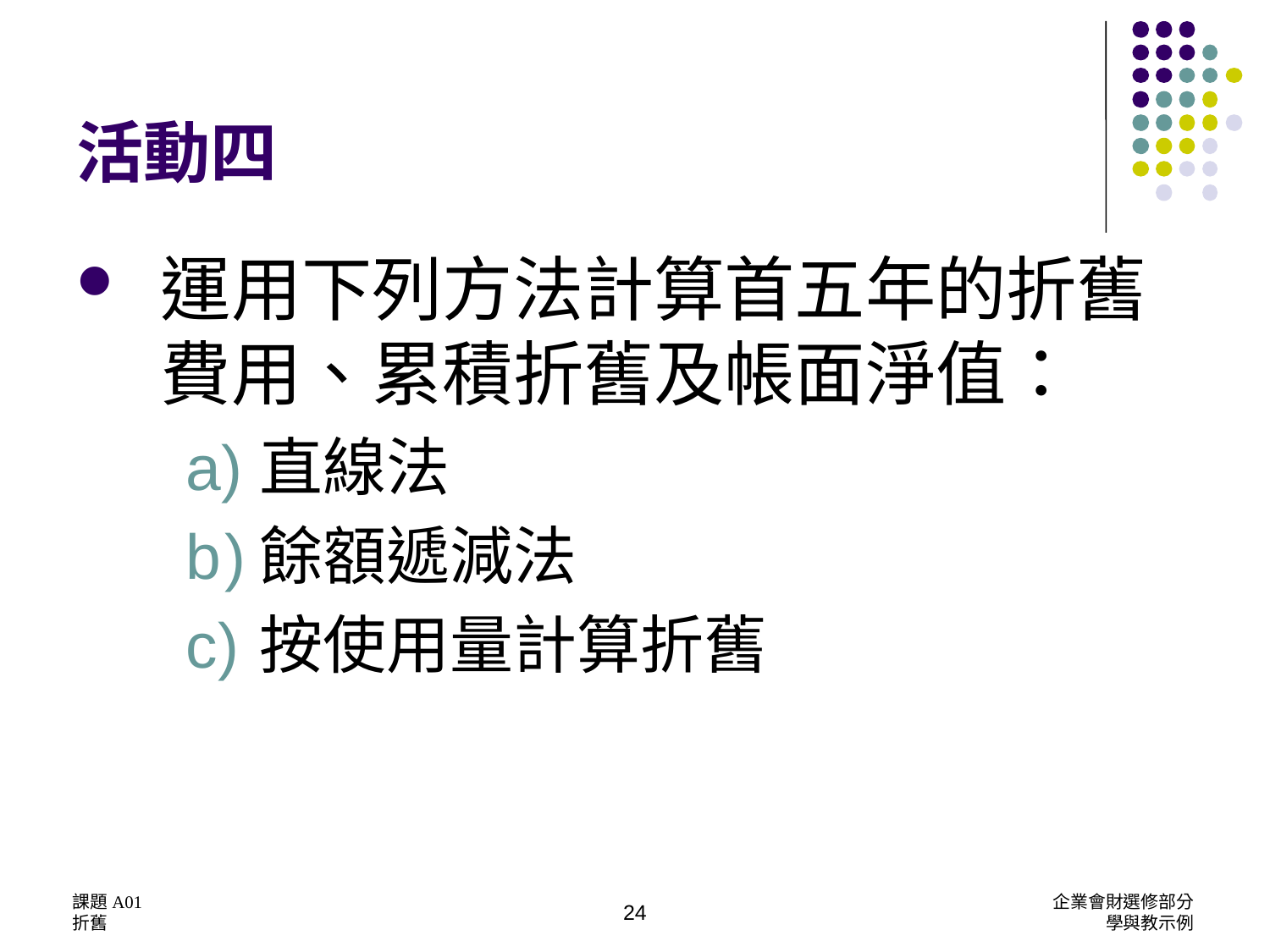

# 活動四
運用下列方法計算首五年的折舊費用、累積折舊及帳面淨值：
直線法
餘額遞減法
按使用量計算折舊

課題A01
折舊

企業會財選修部分
學與教示例

24